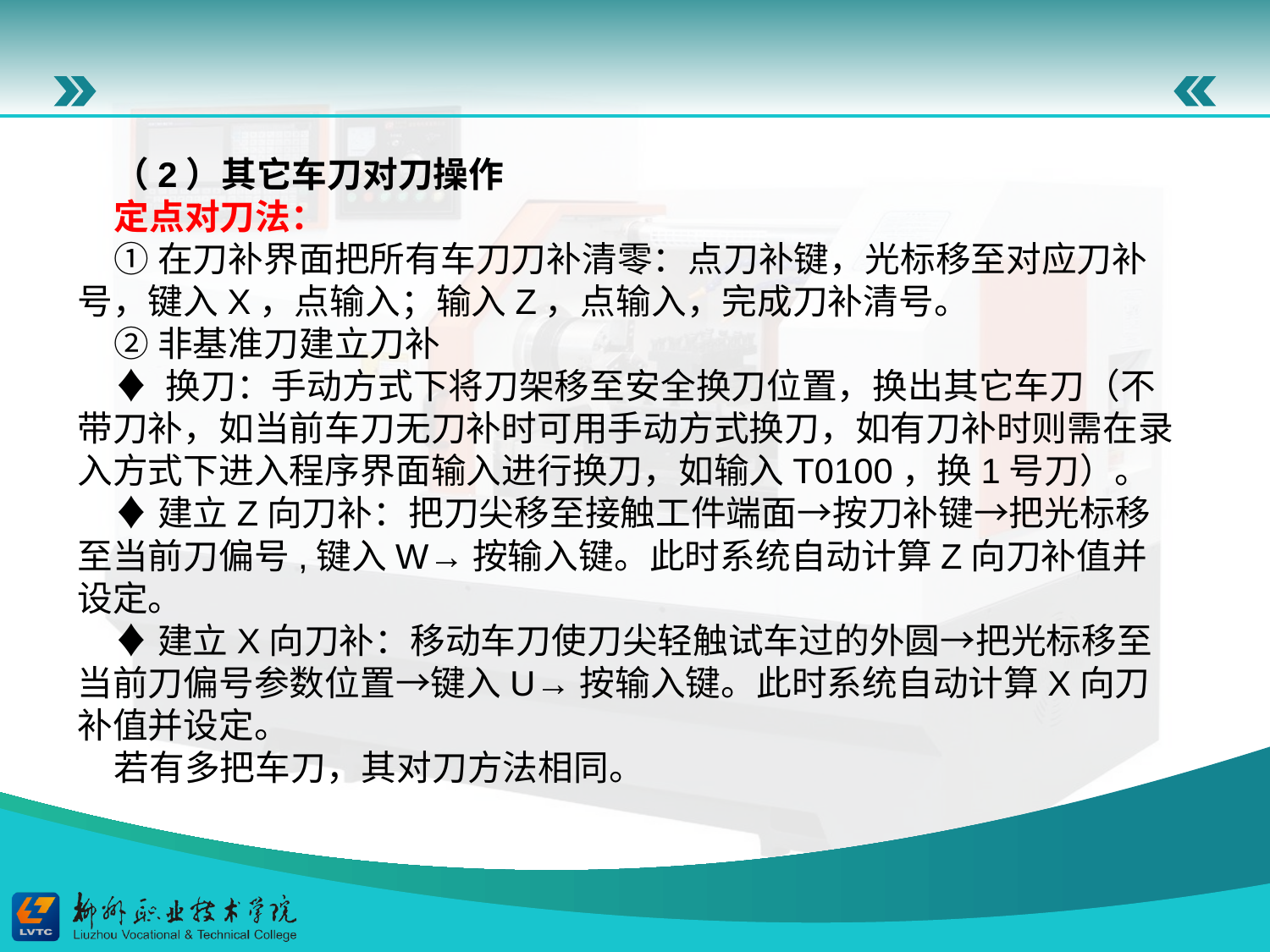

（2）其它车刀对刀操作
定点对刀法：
①在刀补界面把所有车刀刀补清零：点刀补键，光标移至对应刀补号，键入X，点输入；输入Z，点输入，完成刀补清号。
②非基准刀建立刀补
♦ 换刀：手动方式下将刀架移至安全换刀位置，换出其它车刀（不带刀补，如当前车刀无刀补时可用手动方式换刀，如有刀补时则需在录入方式下进入程序界面输入进行换刀，如输入T0100，换1号刀）。
♦建立Z向刀补：把刀尖移至接触工件端面→按刀补键→把光标移至当前刀偏号,键入W→按输入键。此时系统自动计算Z向刀补值并设定。
♦建立X向刀补：移动车刀使刀尖轻触试车过的外圆→把光标移至当前刀偏号参数位置→键入U→按输入键。此时系统自动计算X向刀补值并设定。
若有多把车刀，其对刀方法相同。